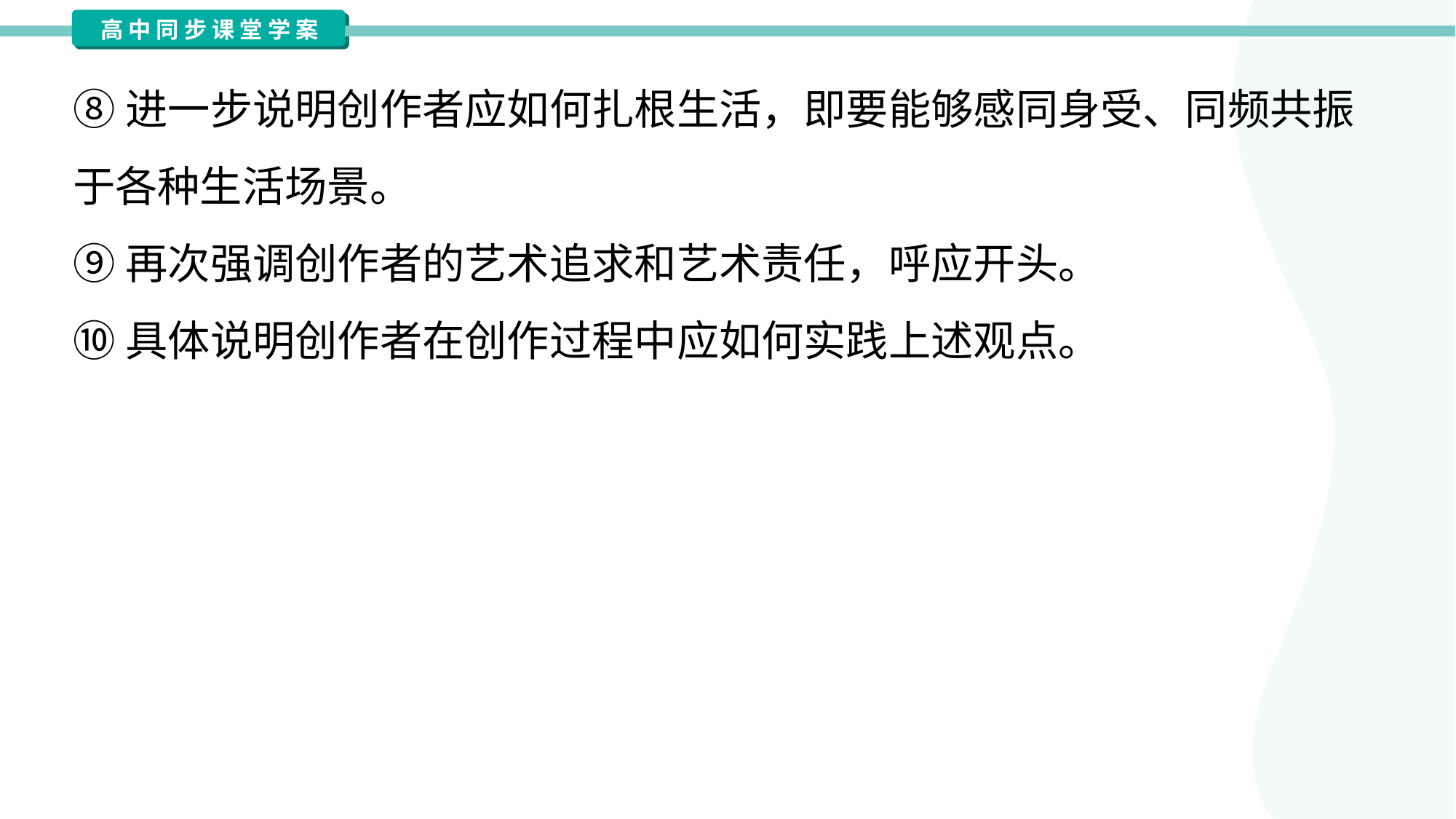

⑧进一步说明创作者应如何扎根生活，即要能够感同身受、同频共振
于各种生活场景。
⑨再次强调创作者的艺术追求和艺术责任，呼应开头。
⑩具体说明创作者在创作过程中应如何实践上述观点。